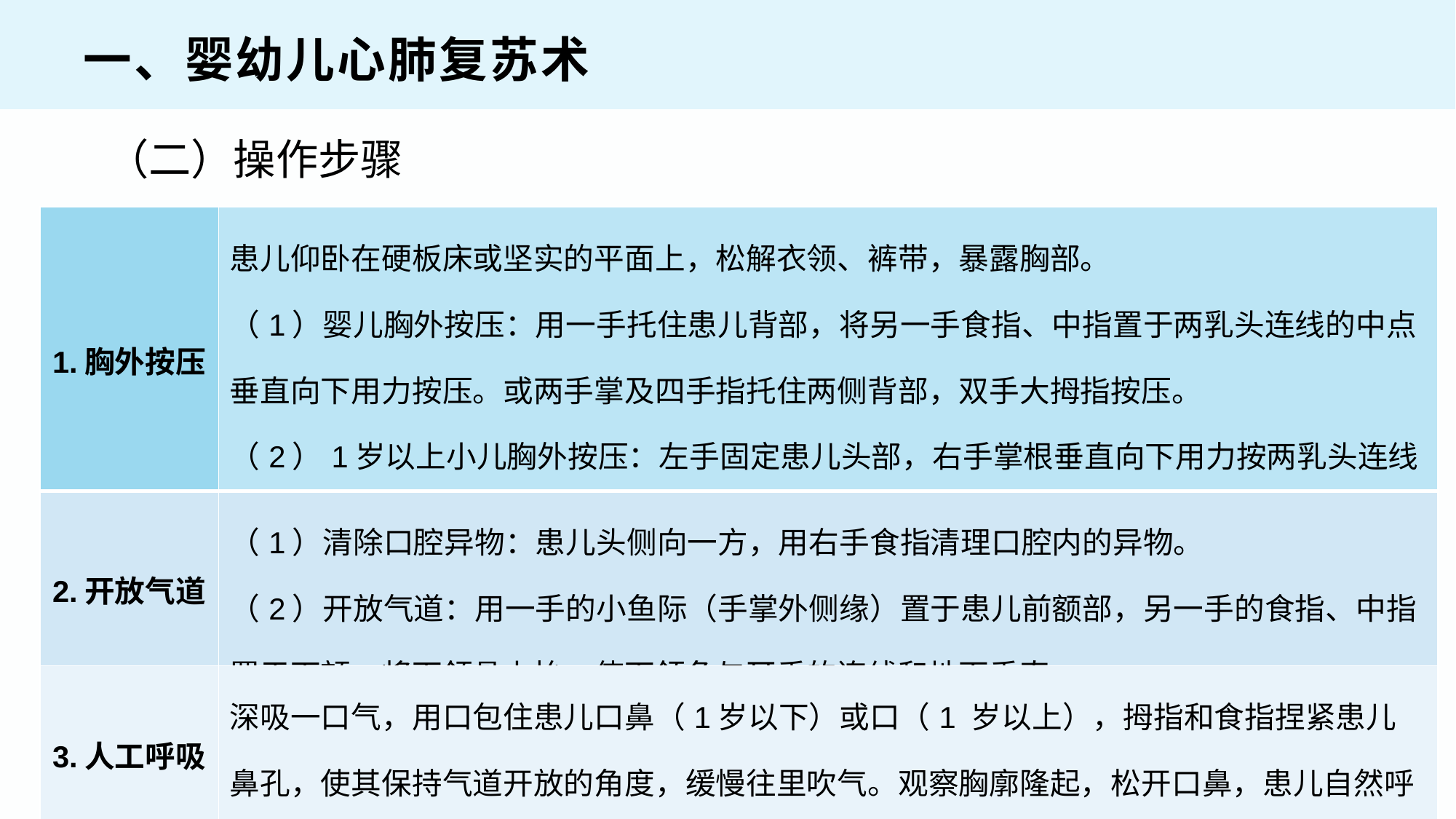

一、婴幼儿心肺复苏术
（二）操作步骤
| 1.胸外按压 | 患儿仰卧在硬板床或坚实的平面上，松解衣领、裤带，暴露胸部。 （1）婴儿胸外按压：用一手托住患儿背部，将另一手食指、中指置于两乳头连线的中点垂直向下用力按压。或两手掌及四手指托住两侧背部，双手大拇指按压。 （2）1岁以上小儿胸外按压：左手固定患儿头部，右手掌根垂直向下用力按两乳头连线的中点，手掌根的长轴与胸骨的长轴一致。 |
| --- | --- |
| 2.开放气道 | （1）清除口腔异物：患儿头侧向一方，用右手食指清理口腔内的异物。 （2）开放气道：用一手的小鱼际（手掌外侧缘）置于患儿前额部，另一手的食指、中指置于下颏，将下颌骨上抬，使下颌角与耳垂的连线和地面垂直。 |
| 3.人工呼吸 | 深吸一口气，用口包住患儿口鼻（1岁以下）或口（1 岁以上），拇指和食指捏紧患儿鼻孔，使其保持气道开放的角度，缓慢往里吹气。观察胸廓隆起，松开口鼻，患儿自然呼气。 |